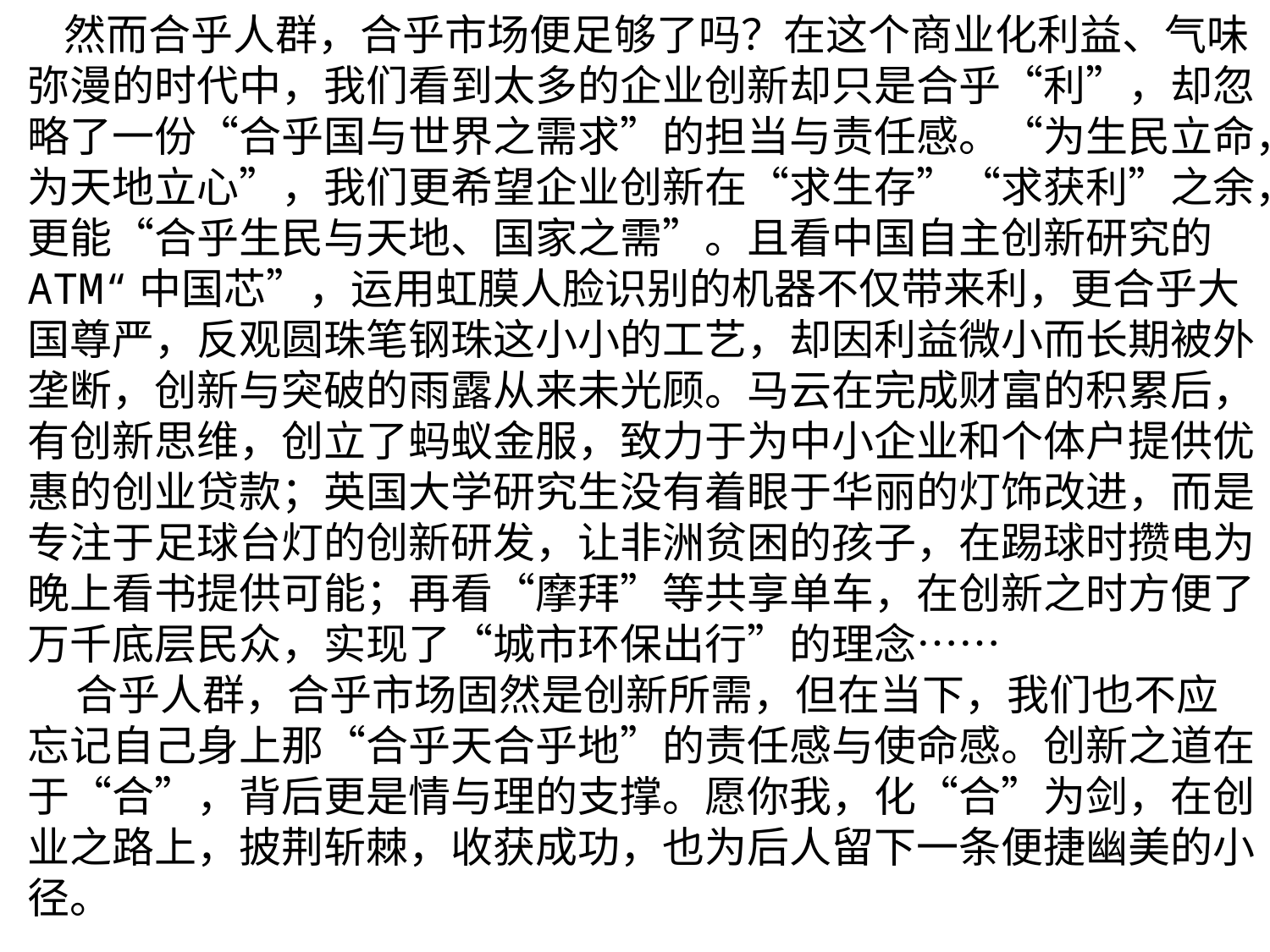

然而合乎人群，合乎市场便足够了吗？在这个商业化利益、气味弥漫的时代中，我们看到太多的企业创新却只是合乎“利”，却忽略了一份“合乎国与世界之需求”的担当与责任感。“为生民立命，为天地立心”，我们更希望企业创新在“求生存”“求获利”之余，更能“合乎生民与天地、国家之需”。且看中国自主创新研究的ATM“中国芯”，运用虹膜人脸识别的机器不仅带来利，更合乎大国尊严，反观圆珠笔钢珠这小小的工艺，却因利益微小而长期被外垄断，创新与突破的雨露从来未光顾。马云在完成财富的积累后，有创新思维，创立了蚂蚁金服，致力于为中小企业和个体户提供优惠的创业贷款；英国大学研究生没有着眼于华丽的灯饰改进，而是专注于足球台灯的创新研发，让非洲贫困的孩子，在踢球时攒电为晚上看书提供可能；再看“摩拜”等共享单车，在创新之时方便了万千底层民众，实现了“城市环保出行”的理念……
    合乎人群，合乎市场固然是创新所需，但在当下，我们也不应忘记自己身上那“合乎天合乎地”的责任感与使命感。创新之道在于“合”，背后更是情与理的支撑。愿你我，化“合”为剑，在创业之路上，披荆斩棘，收获成功，也为后人留下一条便捷幽美的小径。